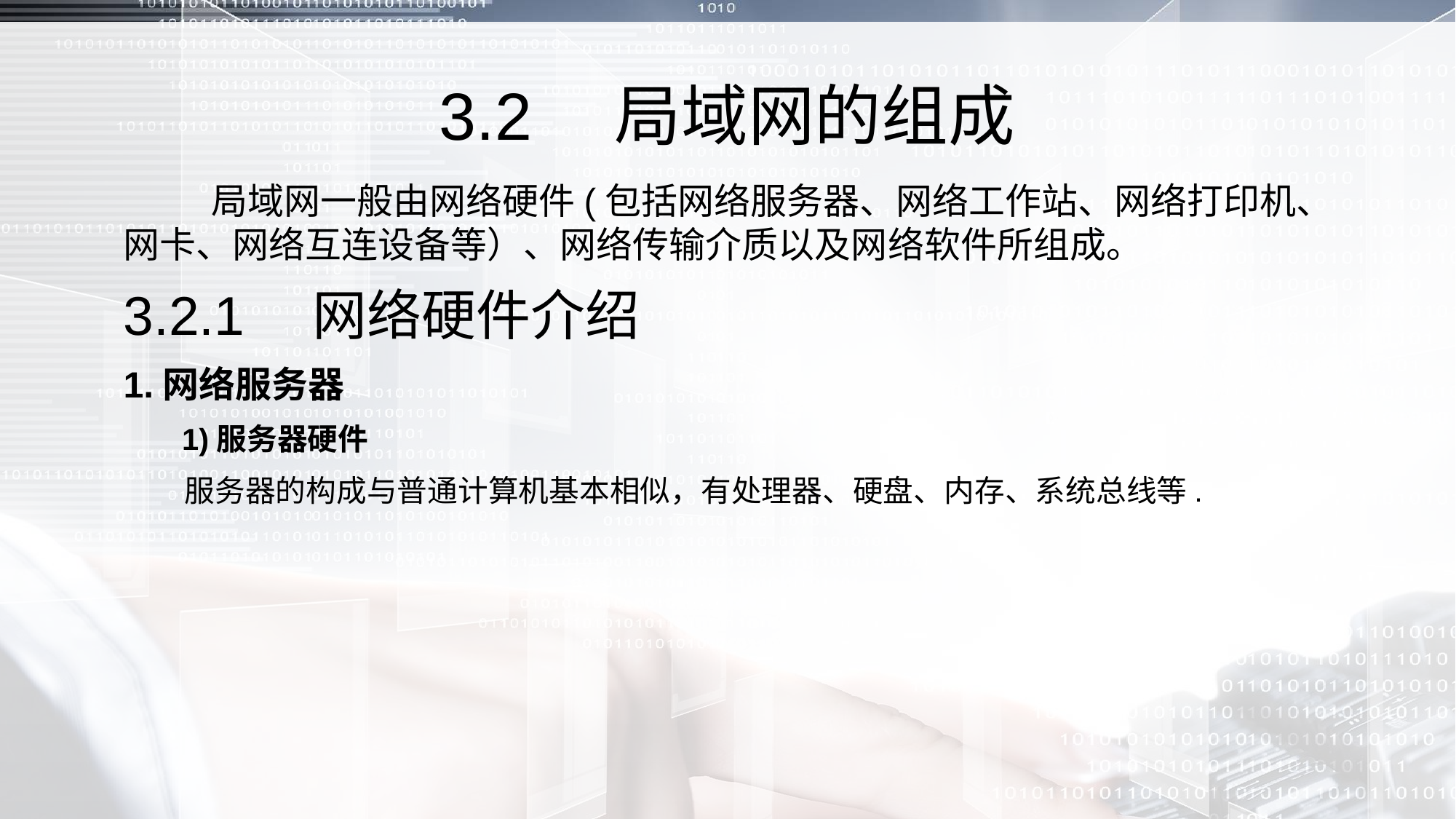

# 3.2　局域网的组成
            局域网一般由网络硬件(包括网络服务器、网络工作站、网络打印机、网卡、网络互连设备等）、网络传输介质以及网络软件所组成。
3.2.1　网络硬件介绍
1.网络服务器
       1)服务器硬件
        服务器的构成与普通计算机基本相似，有处理器、硬盘、内存、系统总线等.